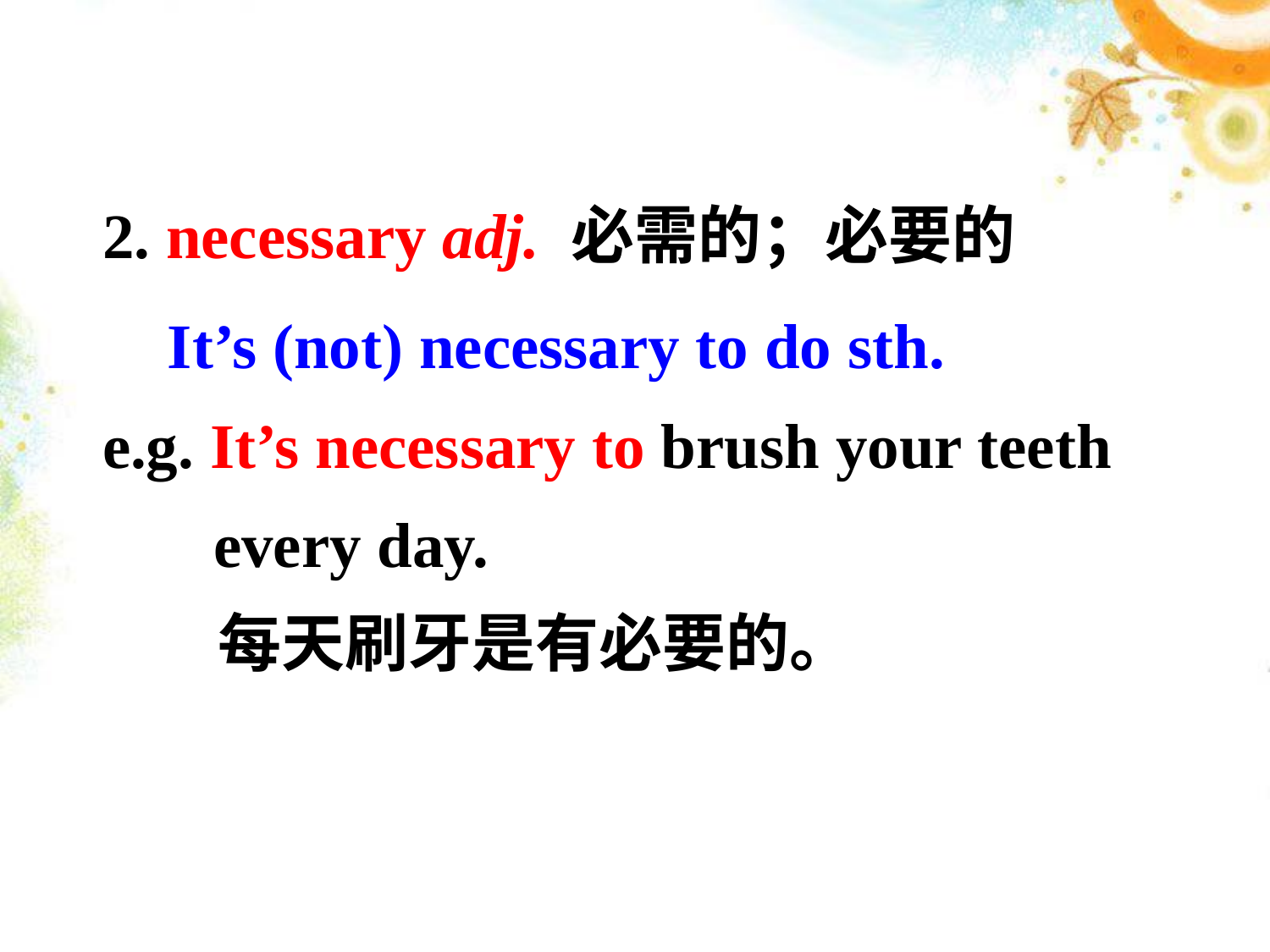

2. necessary adj. 必需的；必要的
It’s (not) necessary to do sth.
e.g. It’s necessary to brush your teeth every day.
       每天刷牙是有必要的。